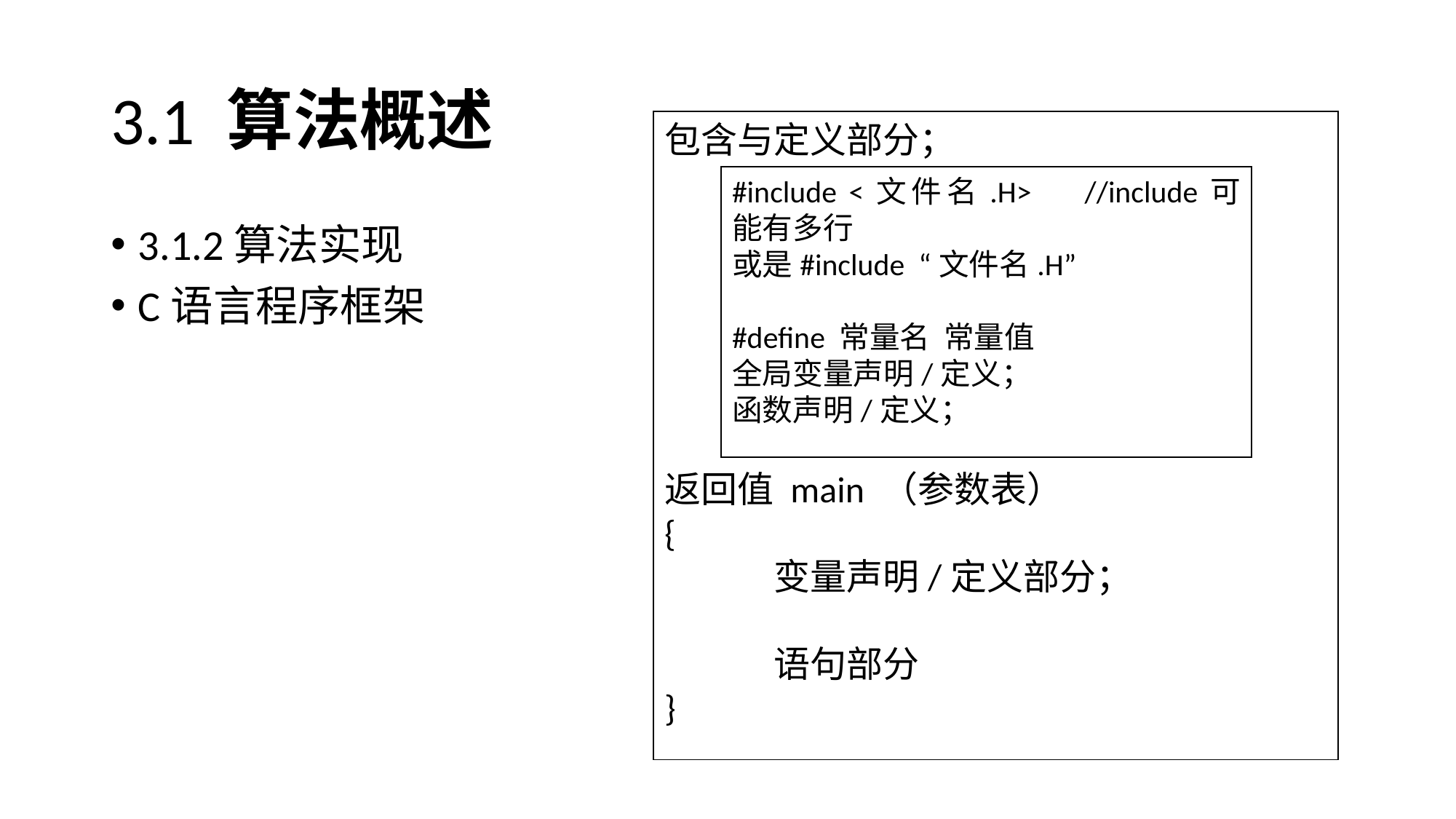

# 3.1 算法概述
包含与定义部分；

返回值 main （参数表）
{
	变量声明/定义部分；

	语句部分
}
#include <文件名.H>	//include可能有多行
或是#include  “文件名.H”

#define 常量名  常量值
全局变量声明/定义；
函数声明/定义；

3.1.2算法实现
C语言程序框架